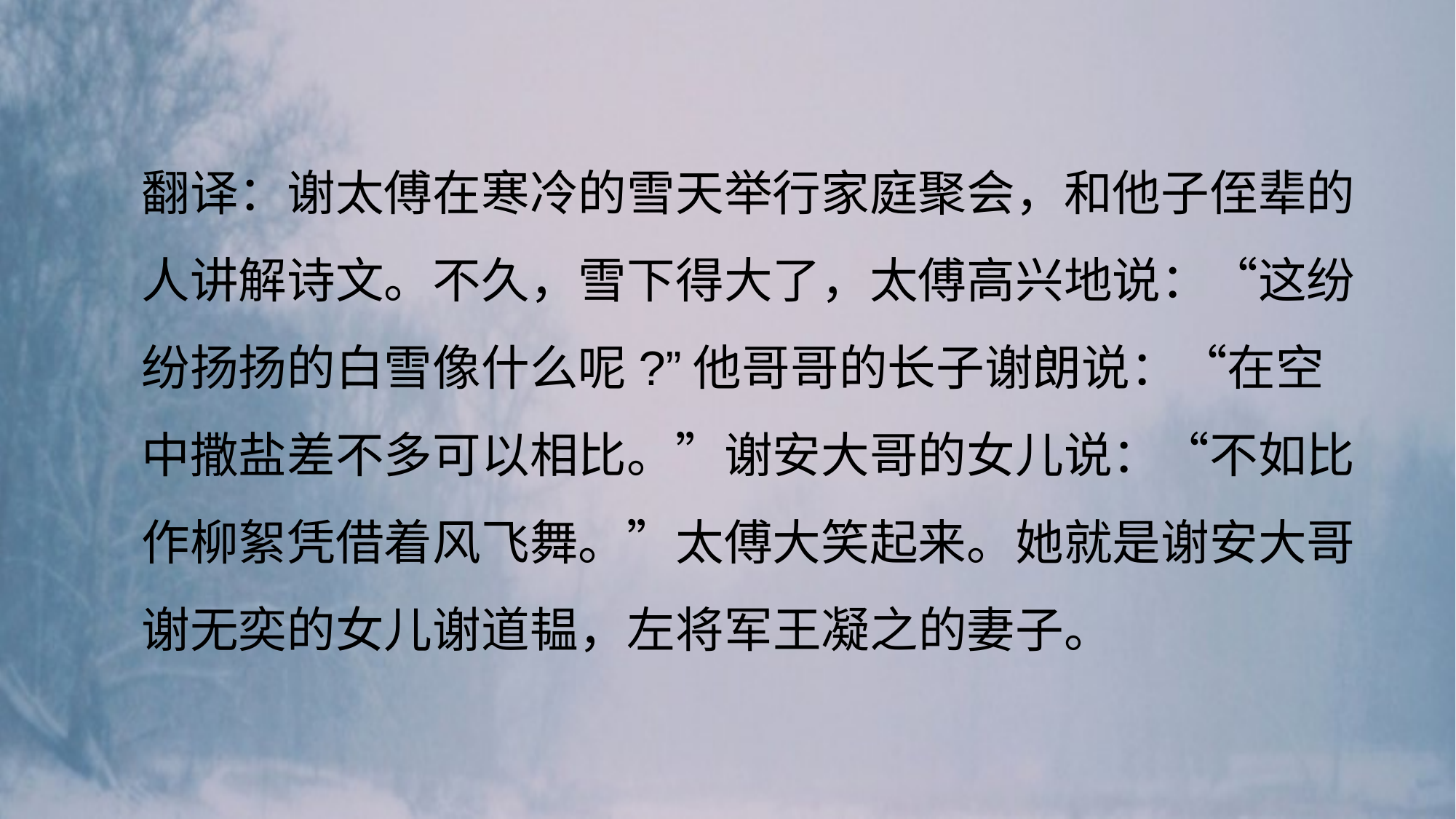

翻译：谢太傅在寒冷的雪天举行家庭聚会，和他子侄辈的人讲解诗文。不久，雪下得大了，太傅高兴地说：“这纷纷扬扬的白雪像什么呢?”他哥哥的长子谢朗说：“在空中撒盐差不多可以相比。”谢安大哥的女儿说：“不如比作柳絮凭借着风飞舞。”太傅大笑起来。她就是谢安大哥谢无奕的女儿谢道韫，左将军王凝之的妻子。